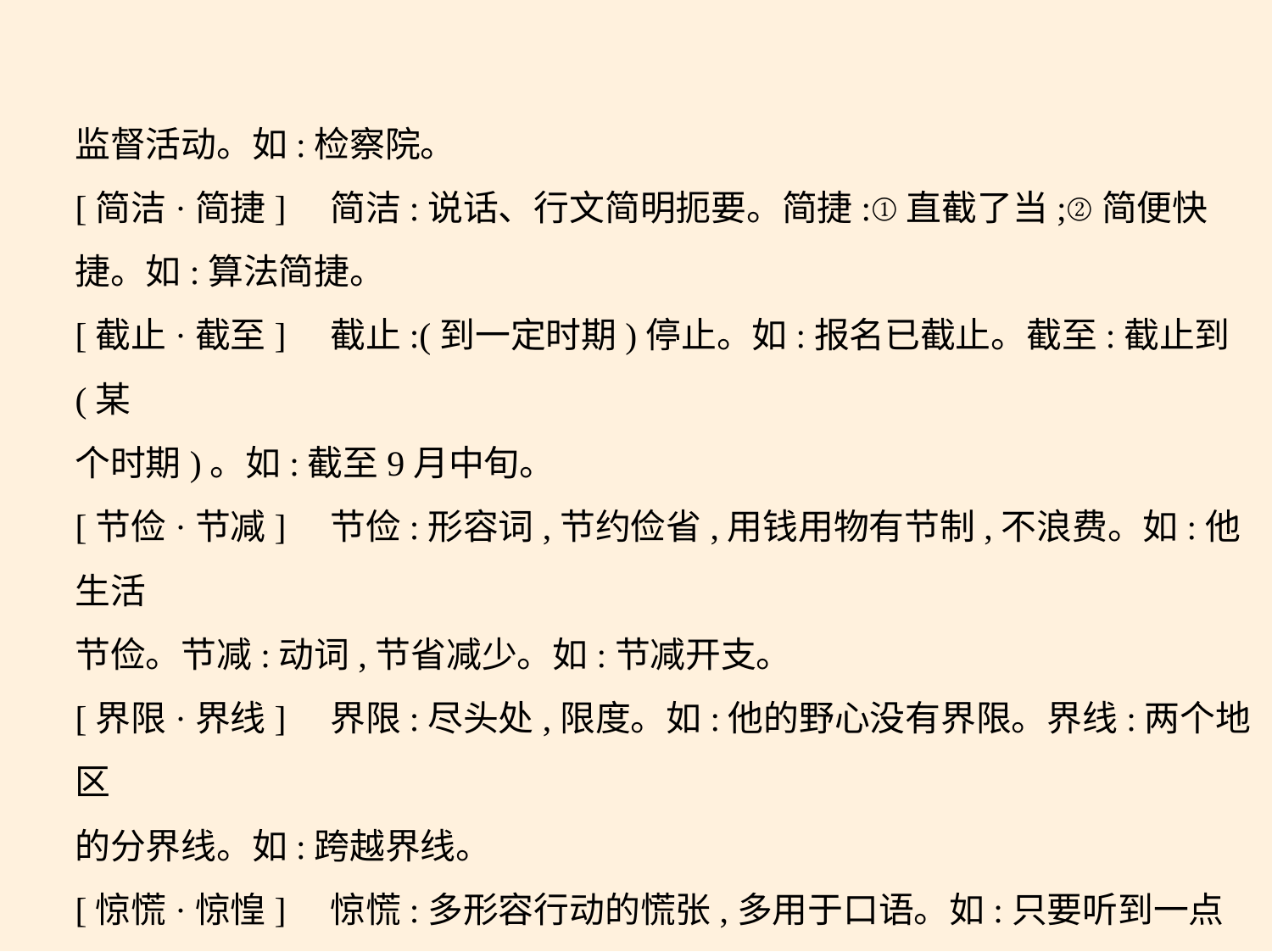

监督活动。如:检察院。
[简洁·简捷]　简洁:说话、行文简明扼要。简捷:①直截了当;②简便快
捷。如:算法简捷。
[截止·截至]　截止:(到一定时期)停止。如:报名已截止。截至:截止到(某
个时期)。如:截至9月中旬。
[节俭·节减]　节俭:形容词,节约俭省,用钱用物有节制,不浪费。如:他生活
节俭。节减:动词,节省减少。如:节减开支。
[界限·界线]　界限:尽头处,限度。如:他的野心没有界限。界线:两个地区
的分界线。如:跨越界线。
[惊慌·惊惶]　惊慌:多形容行动的慌张,多用于口语。如:只要听到一点声
音,躲在屋里的三个罪犯就惊慌地挤成一团。惊惶:侧重于形容内心的恐
惧,多用于书面语。如:大火熊熊,王刚惊惶地站在那里,不知所措。